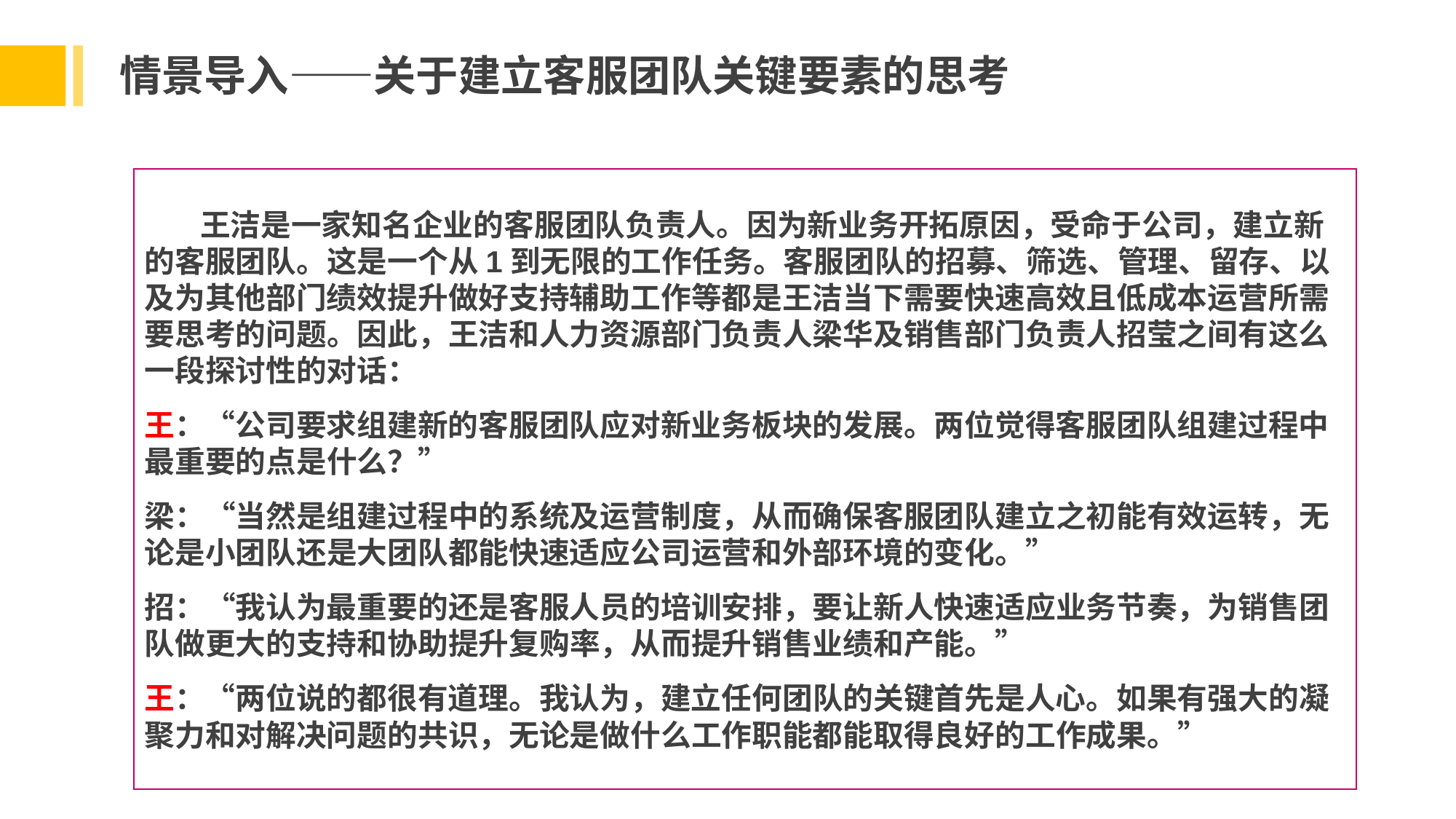

情景导入——关于建立客服团队关键要素的思考

       王洁是一家知名企业的客服团队负责人。因为新业务开拓原因，受命于公司，建立新的客服团队。这是一个从1到无限的工作任务。客服团队的招募、筛选、管理、留存、以及为其他部门绩效提升做好支持辅助工作等都是王洁当下需要快速高效且低成本运营所需要思考的问题。因此，王洁和人力资源部门负责人梁华及销售部门负责人招莹之间有这么一段探讨性的对话：
王：“公司要求组建新的客服团队应对新业务板块的发展。两位觉得客服团队组建过程中最重要的点是什么？”
梁：“当然是组建过程中的系统及运营制度，从而确保客服团队建立之初能有效运转，无论是小团队还是大团队都能快速适应公司运营和外部环境的变化。”
招：“我认为最重要的还是客服人员的培训安排，要让新人快速适应业务节奏，为销售团队做更大的支持和协助提升复购率，从而提升销售业绩和产能。”
王：“两位说的都很有道理。我认为，建立任何团队的关键首先是人心。如果有强大的凝聚力和对解决问题的共识，无论是做什么工作职能都能取得良好的工作成果。”